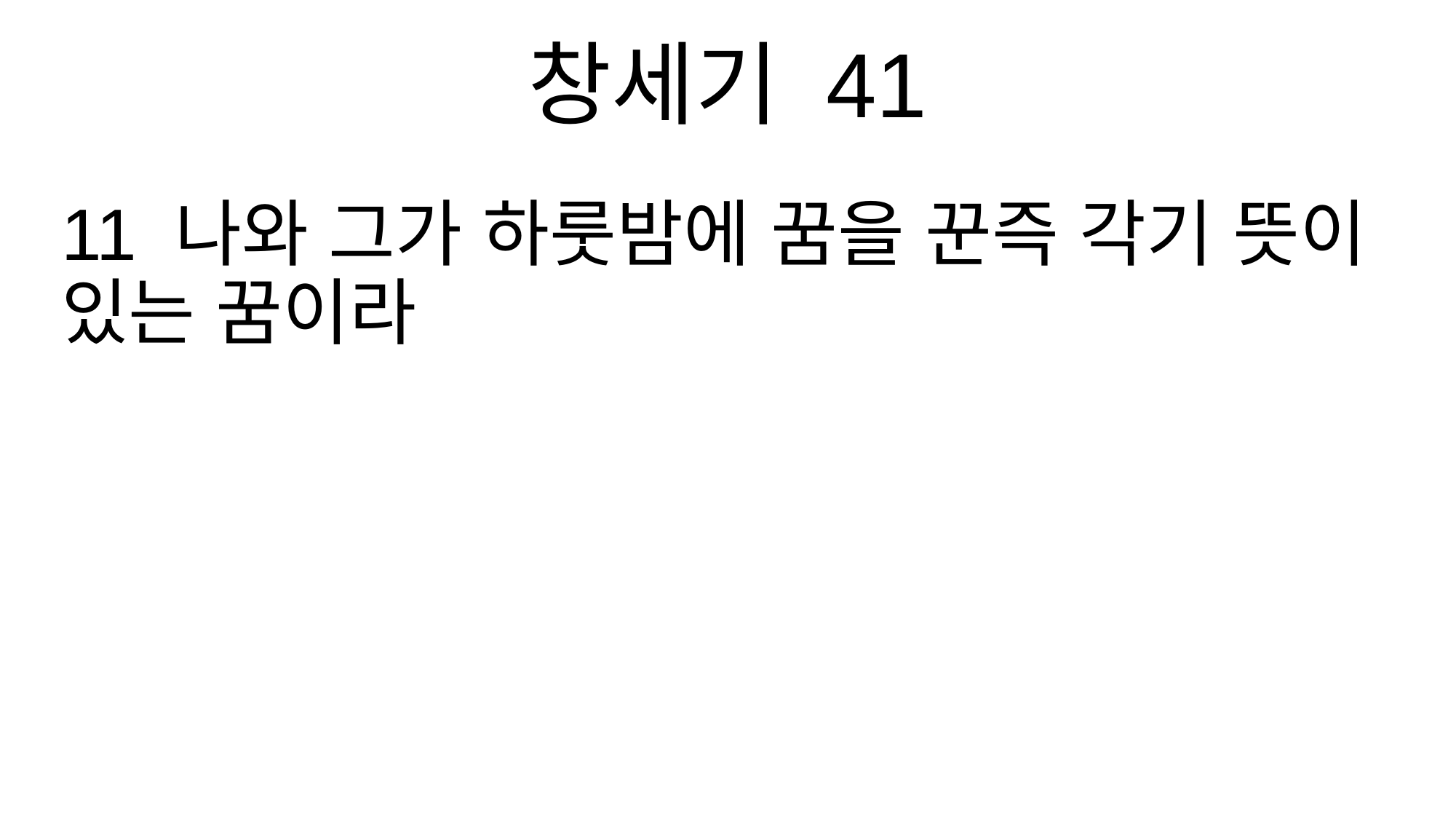

창세기 41
11 나와 그가 하룻밤에 꿈을 꾼즉 각기 뜻이 있는 꿈이라